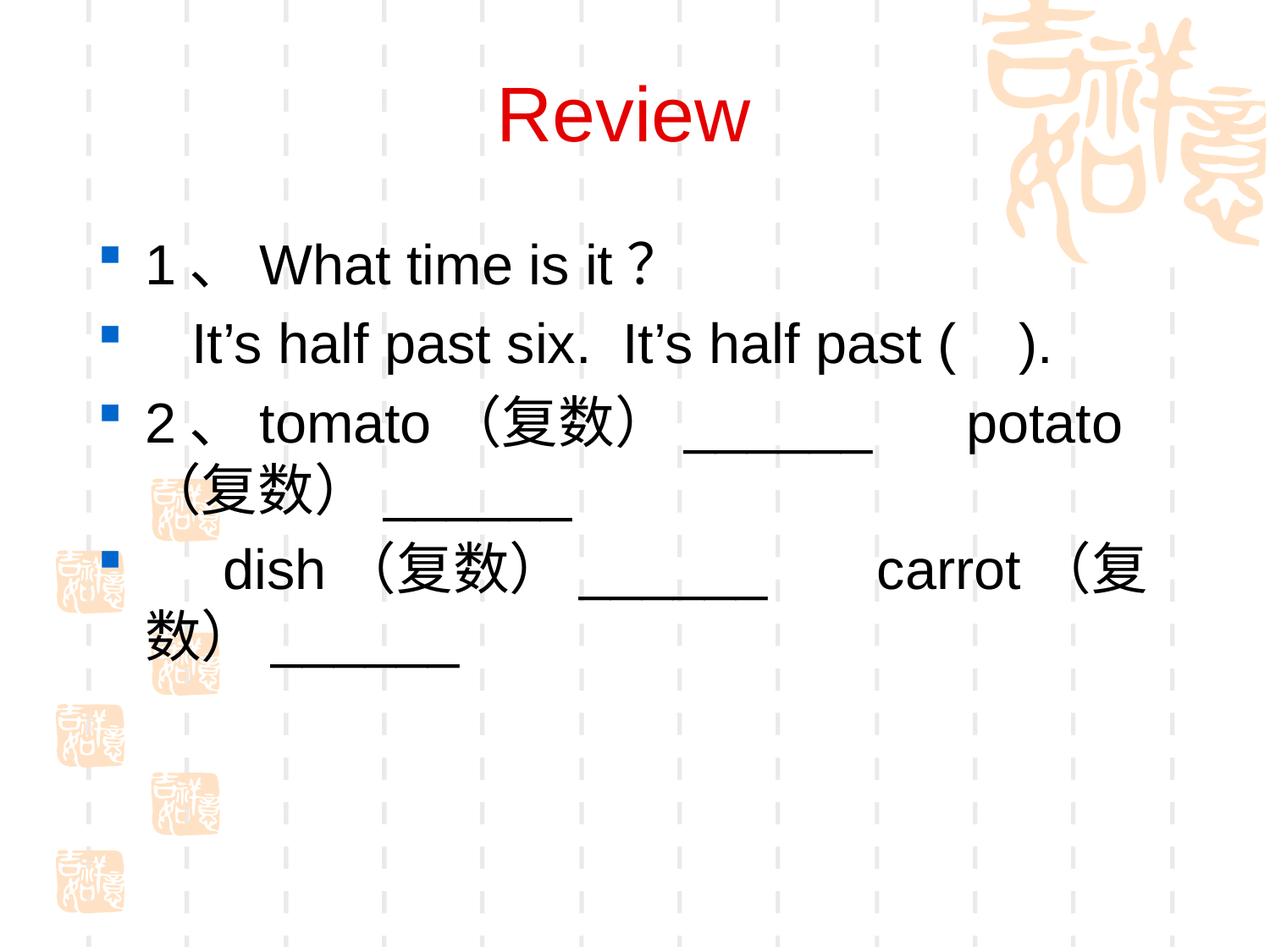

# Review
1、What time is it？
   It’s half past six.  It’s half past (    ).
2、tomato（复数）______      potato（复数）______
     dish（复数）______       carrot（复数）______